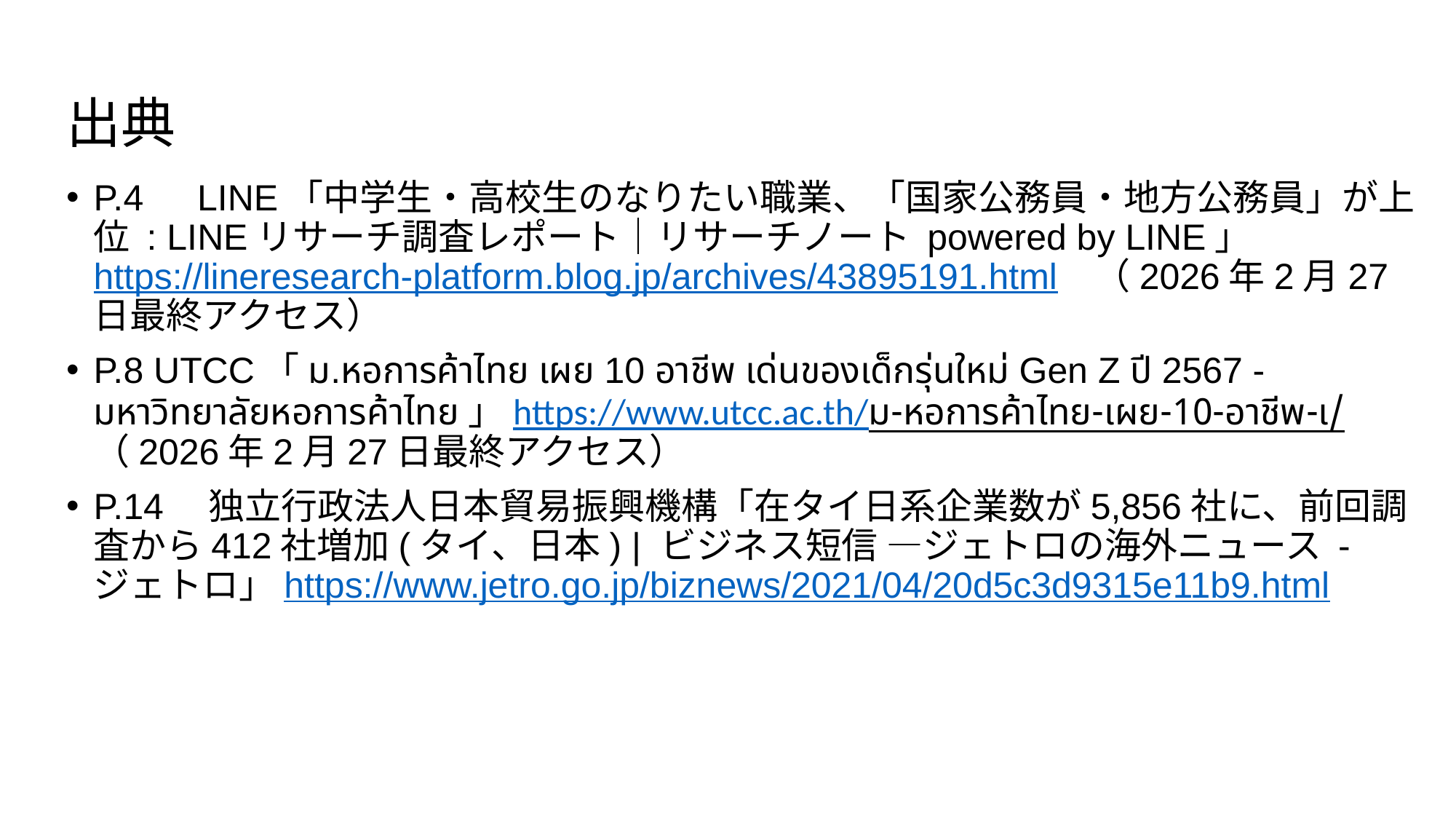

# 出典
P.4　LINE「中学生・高校生のなりたい職業、「国家公務員・地方公務員」が上位 : LINEリサーチ調査レポート｜リサーチノート powered by LINE」https://lineresearch-platform.blog.jp/archives/43895191.html　（2026年2月27日最終アクセス）
P.8 UTCC「ม.หอการค้าไทย เผย 10 อาชีพ เด่นของเด็กรุ่นใหม่ Gen Z ปี 2567 - มหาวิทยาลัยหอการค้าไทย」https://www.utcc.ac.th/ม-หอการค้าไทย-เผย-10-อาชีพ-เ/（2026年2月27日最終アクセス）
P.14　独立行政法人日本貿易振興機構「在タイ日系企業数が5,856社に、前回調査から412社増加(タイ、日本) | ビジネス短信 ―ジェトロの海外ニュース - ジェトロ」https://www.jetro.go.jp/biznews/2021/04/20d5c3d9315e11b9.html